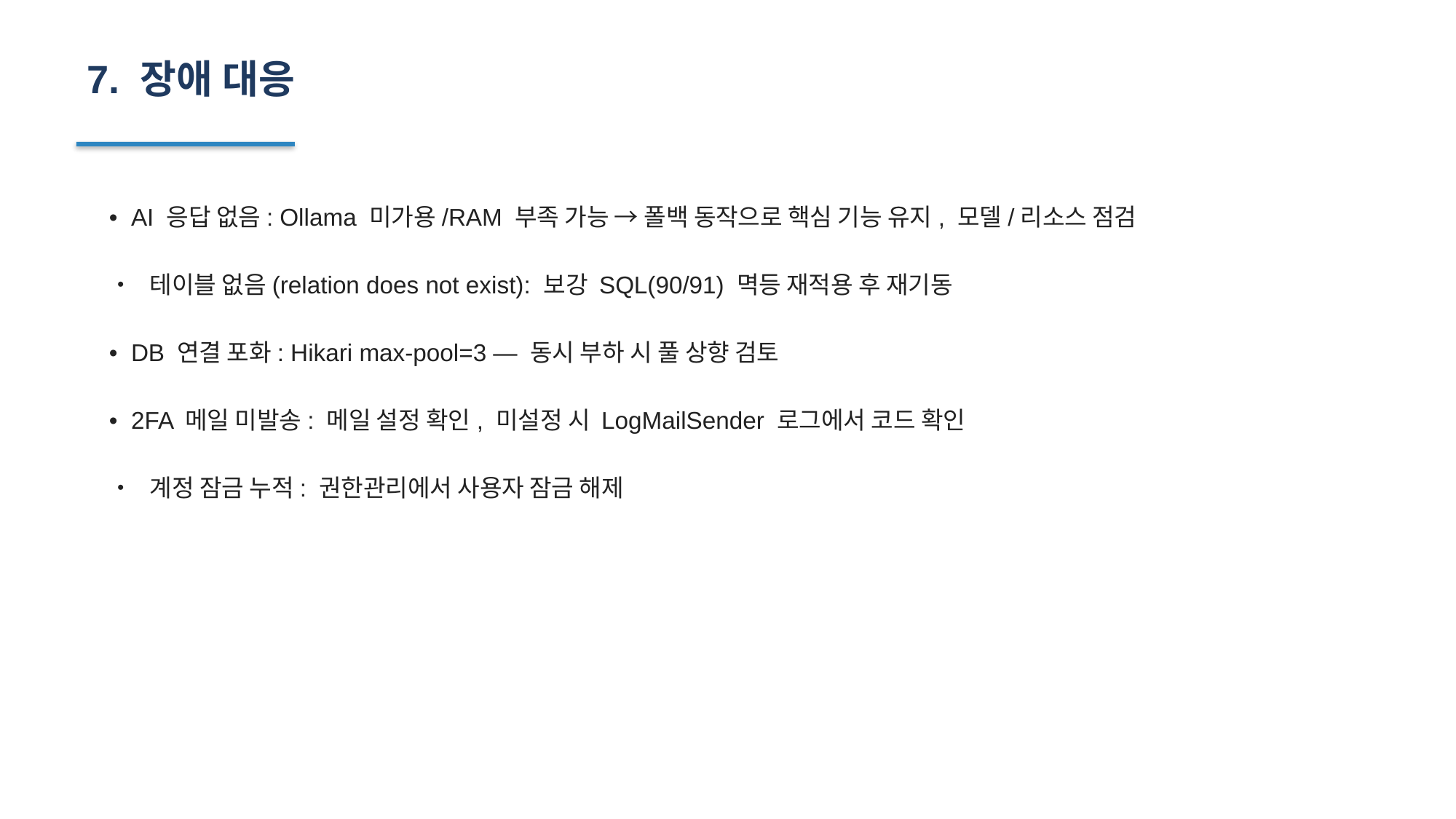

7. 장애 대응

•  AI 응답 없음: Ollama 미가용/RAM 부족 가능 → 폴백 동작으로 핵심 기능 유지, 모델/리소스 점검
•  테이블 없음(relation does not exist): 보강 SQL(90/91) 멱등 재적용 후 재기동
•  DB 연결 포화: Hikari max-pool=3 — 동시 부하 시 풀 상향 검토
•  2FA 메일 미발송: 메일 설정 확인, 미설정 시 LogMailSender 로그에서 코드 확인
•  계정 잠금 누적: 권한관리에서 사용자 잠금 해제